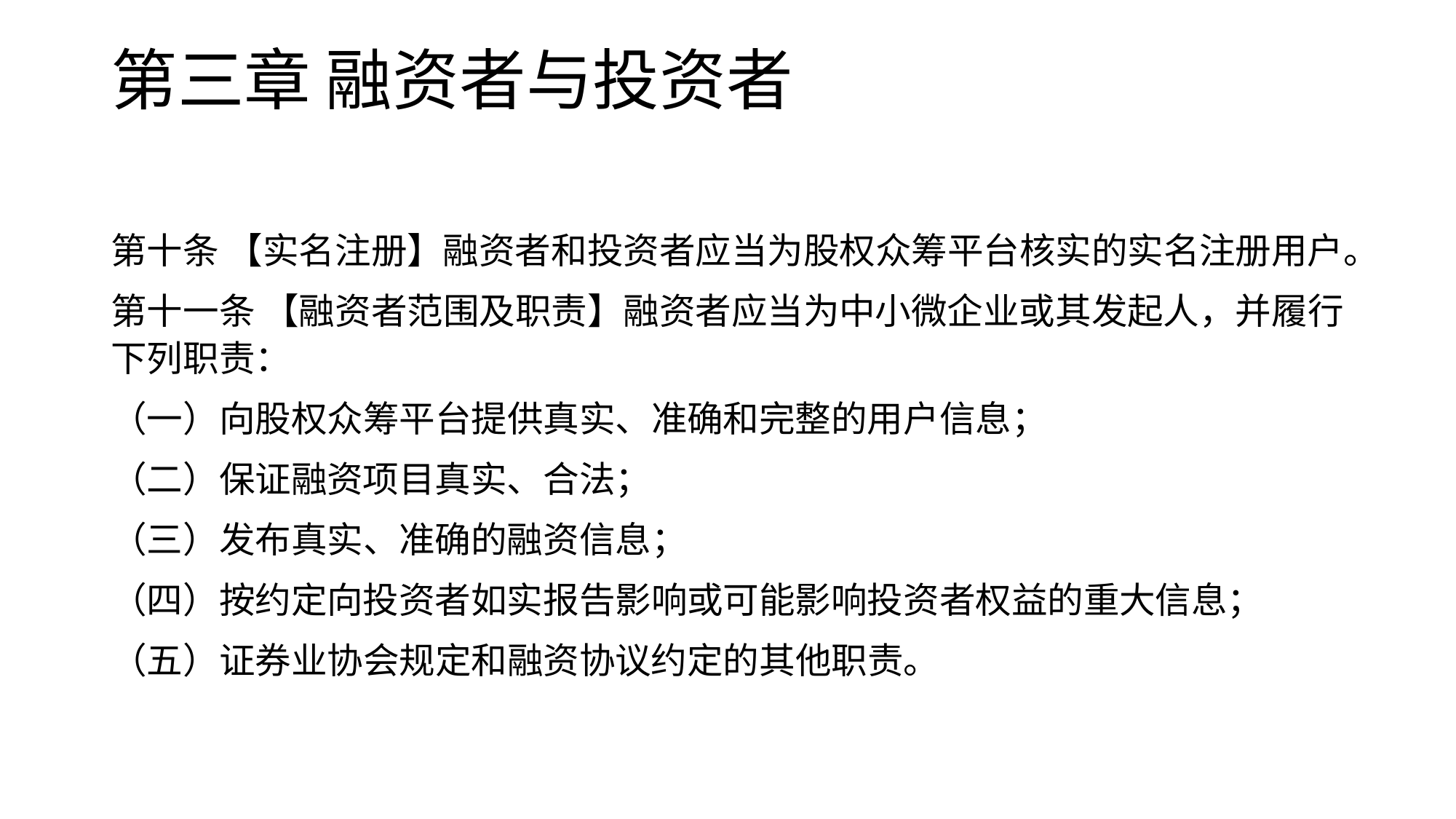

# 第三章 融资者与投资者
第十条 【实名注册】融资者和投资者应当为股权众筹平台核实的实名注册用户。
第十一条 【融资者范围及职责】融资者应当为中小微企业或其发起人，并履行下列职责：
（一）向股权众筹平台提供真实、准确和完整的用户信息；
（二）保证融资项目真实、合法；
（三）发布真实、准确的融资信息；
（四）按约定向投资者如实报告影响或可能影响投资者权益的重大信息；
（五）证券业协会规定和融资协议约定的其他职责。